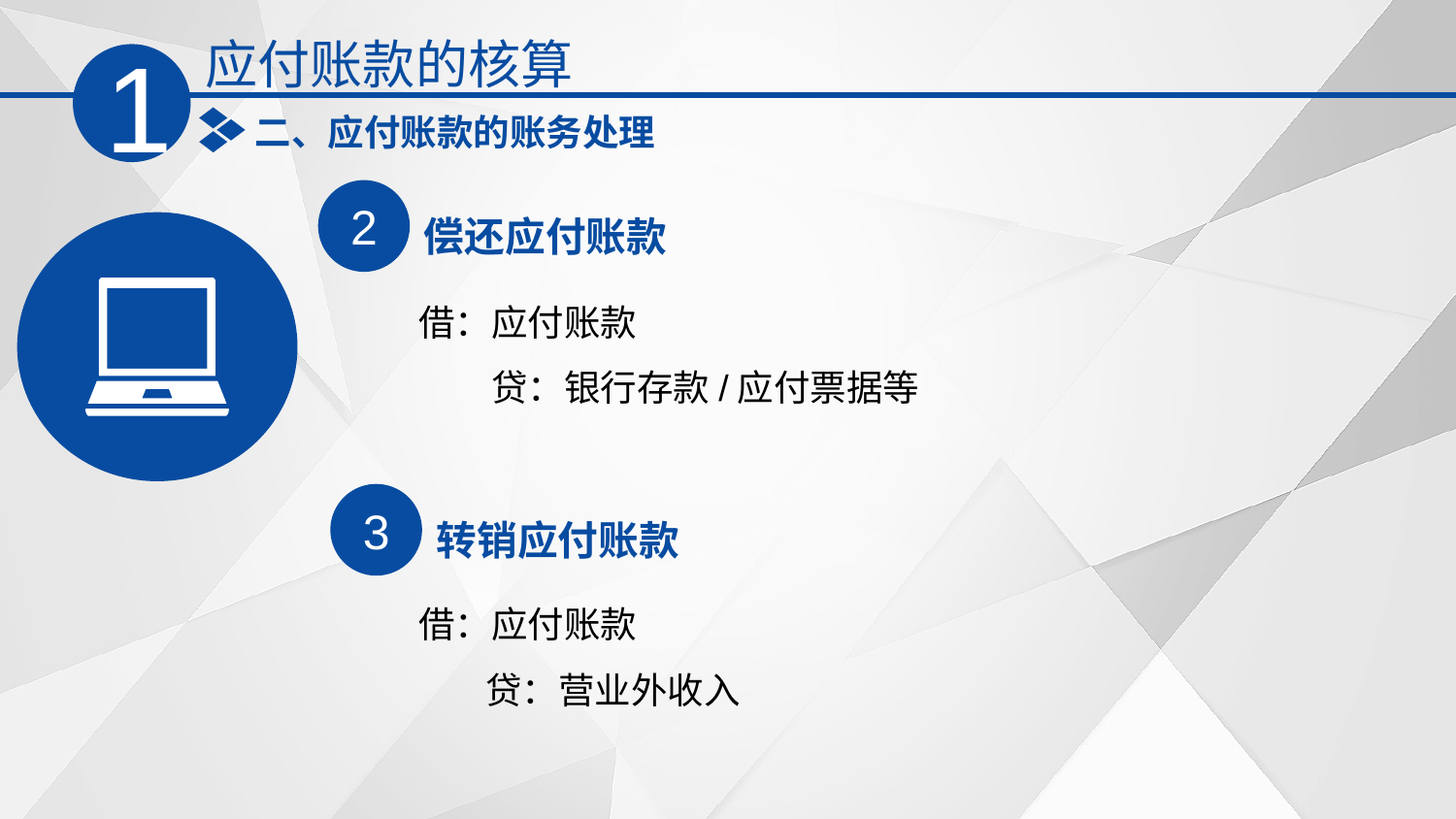

应付账款的核算
1

二、应付账款的账务处理

2
偿还应付账款

借：应付账款
　　贷：银行存款/应付票据等
3
转销应付账款
借：应付账款
       贷：营业外收入